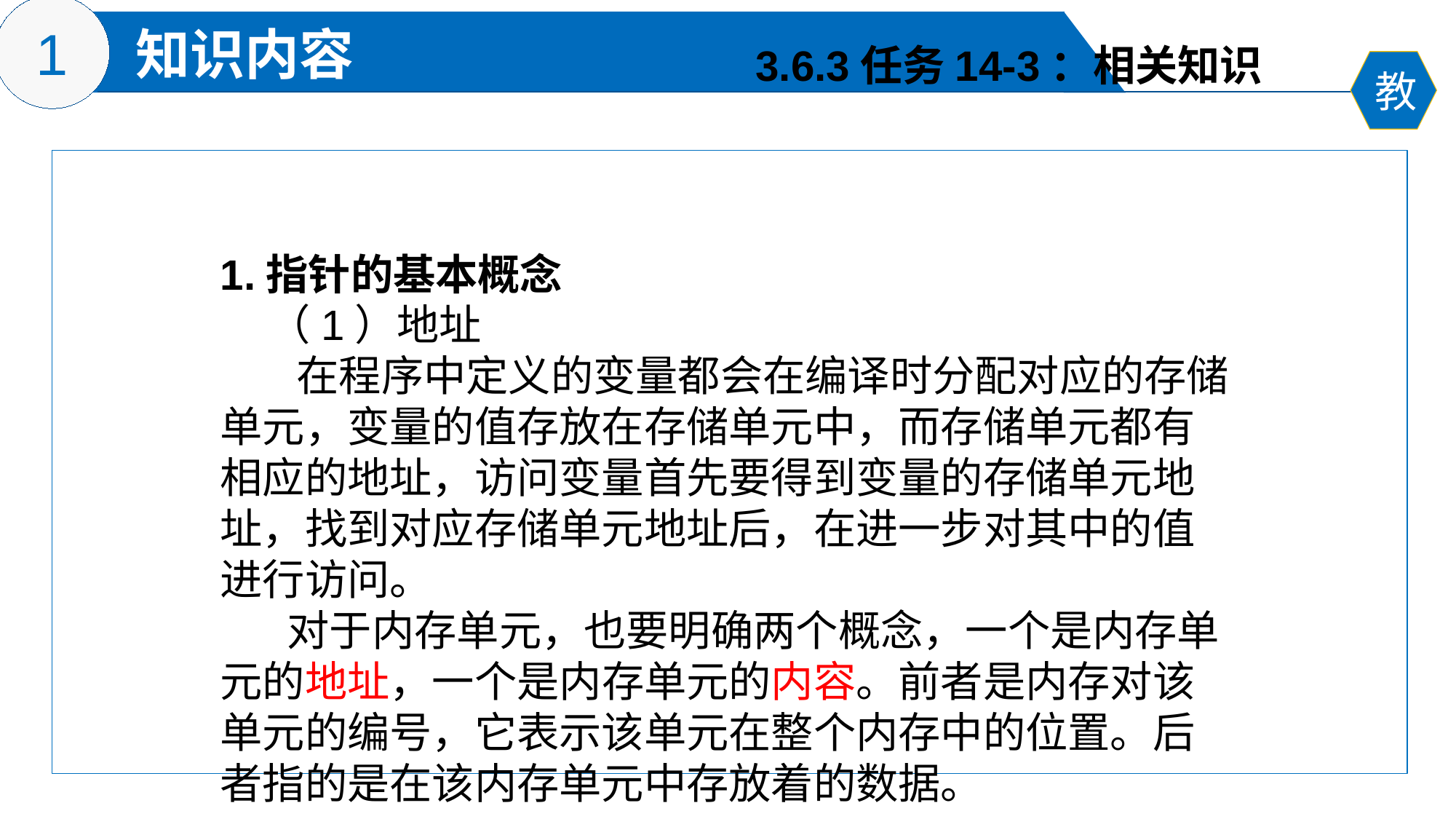

3.6.3任务14-3：相关知识
1.指针的基本概念
    （1）地址
       在程序中定义的变量都会在编译时分配对应的存储单元，变量的值存放在存储单元中，而存储单元都有相应的地址，访问变量首先要得到变量的存储单元地址，找到对应存储单元地址后，在进一步对其中的值进行访问。
      对于内存单元，也要明确两个概念，一个是内存单元的地址，一个是内存单元的内容。前者是内存对该单元的编号，它表示该单元在整个内存中的位置。后者指的是在该内存单元中存放着的数据。